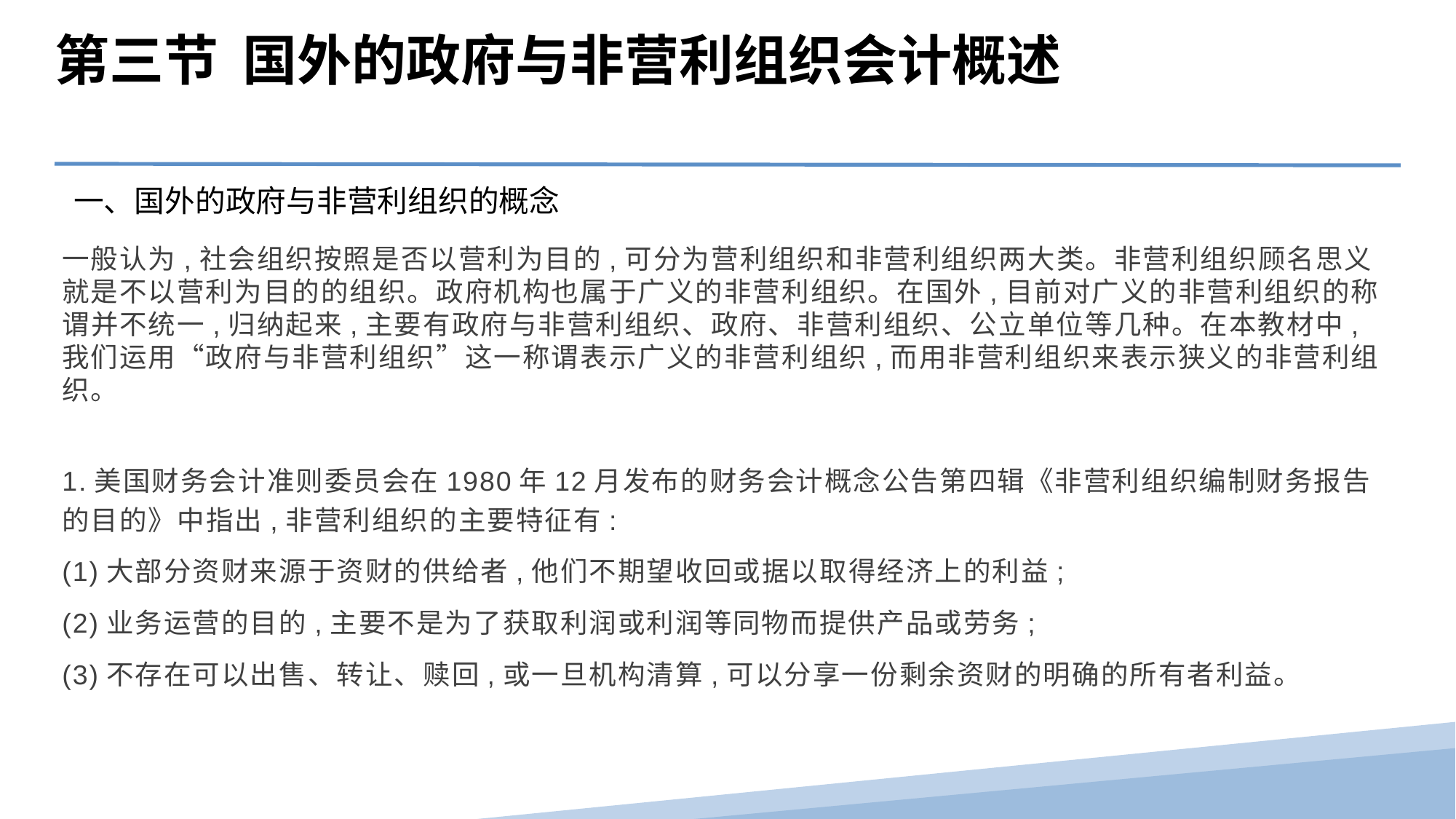

第三节  国外的政府与非营利组织会计概述
一、国外的政府与非营利组织的概念
一般认为,社会组织按照是否以营利为目的,可分为营利组织和非营利组织两大类。非营利组织顾名思义就是不以营利为目的的组织。政府机构也属于广义的非营利组织。在国外,目前对广义的非营利组织的称谓并不统一,归纳起来,主要有政府与非营利组织、政府、非营利组织、公立单位等几种。在本教材中,我们运用“政府与非营利组织”这一称谓表示广义的非营利组织,而用非营利组织来表示狭义的非营利组织。

1.美国财务会计准则委员会在1980年12月发布的财务会计概念公告第四辑《非营利组织编制财务报告的目的》中指出,非营利组织的主要特征有:
(1)大部分资财来源于资财的供给者,他们不期望收回或据以取得经济上的利益;
(2)业务运营的目的,主要不是为了获取利润或利润等同物而提供产品或劳务;
(3)不存在可以出售、转让、赎回,或一旦机构清算,可以分享一份剩余资财的明确的所有者利益。